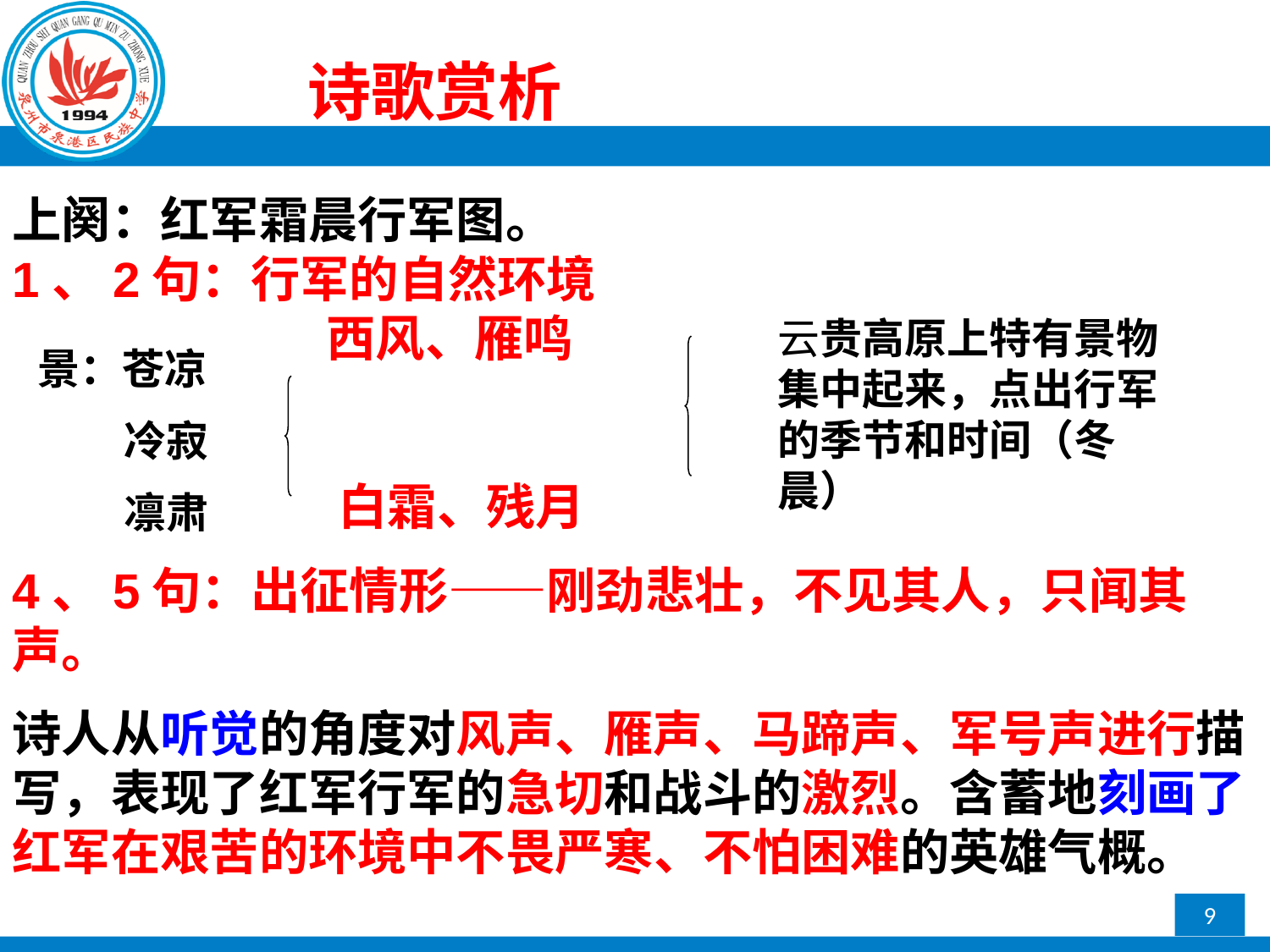

诗歌赏析
上阕：红军霜晨行军图。
1、2句：行军的自然环境
                            西风、雁鸣

                            白霜、残月
4、5句：出征情形——刚劲悲壮，不见其人，只闻其声。
诗人从听觉的角度对风声、雁声、马蹄声、军号声进行描写，表现了红军行军的急切和战斗的激烈。含蓄地刻画了红军在艰苦的环境中不畏严寒、不怕困难的英雄气概。
云贵高原上特有景物集中起来，点出行军的季节和时间（冬晨）
景：苍凉
        冷寂
        凛肃